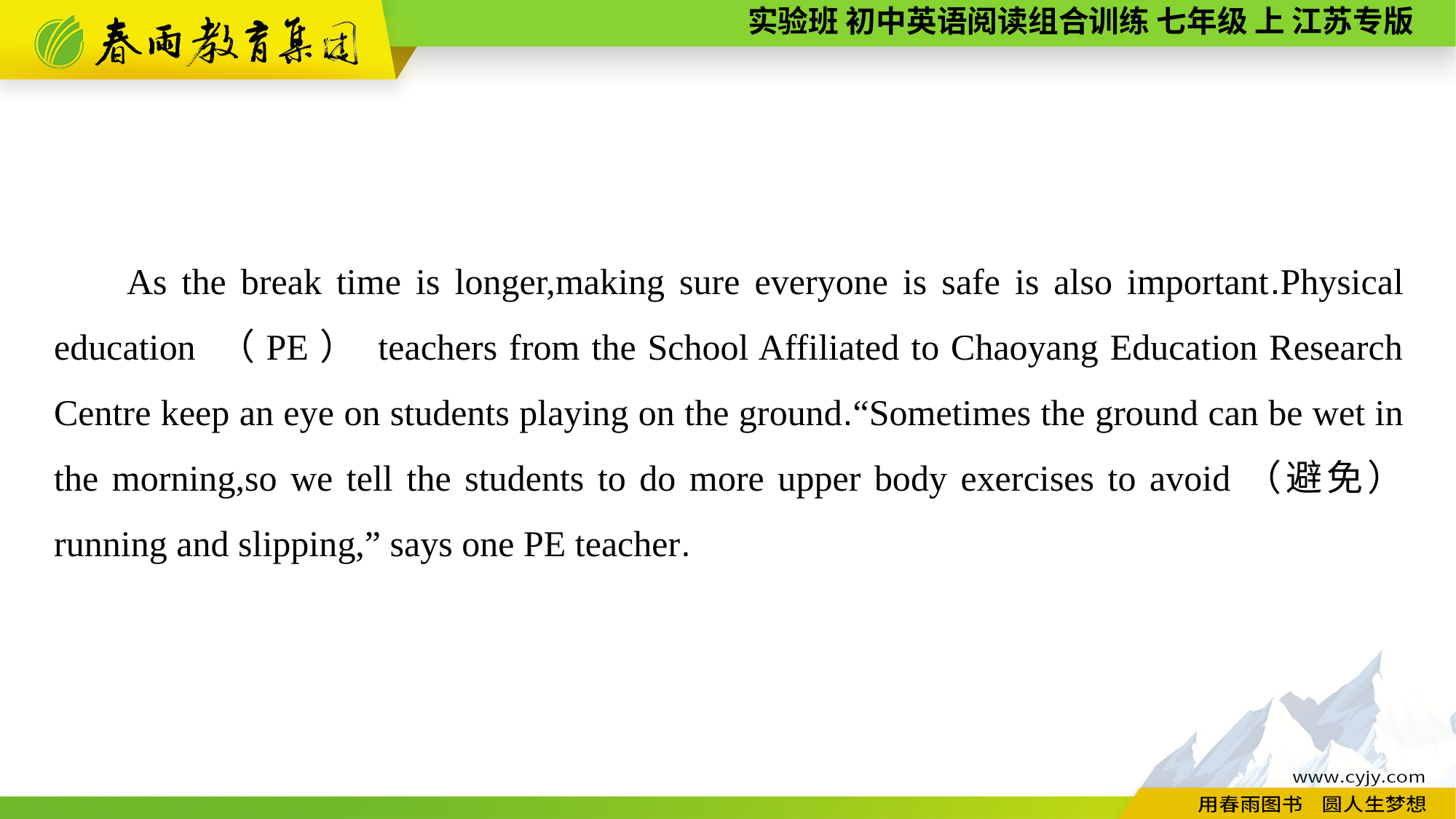

As the break time is longer,making sure everyone is safe is also important.Physical education （PE） teachers from the School Affiliated to Chaoyang Education Research Centre keep an eye on students playing on the ground.“Sometimes the ground can be wet in the morning,so we tell the students to do more upper body exercises to avoid（避免） running and slipping,” says one PE teacher.